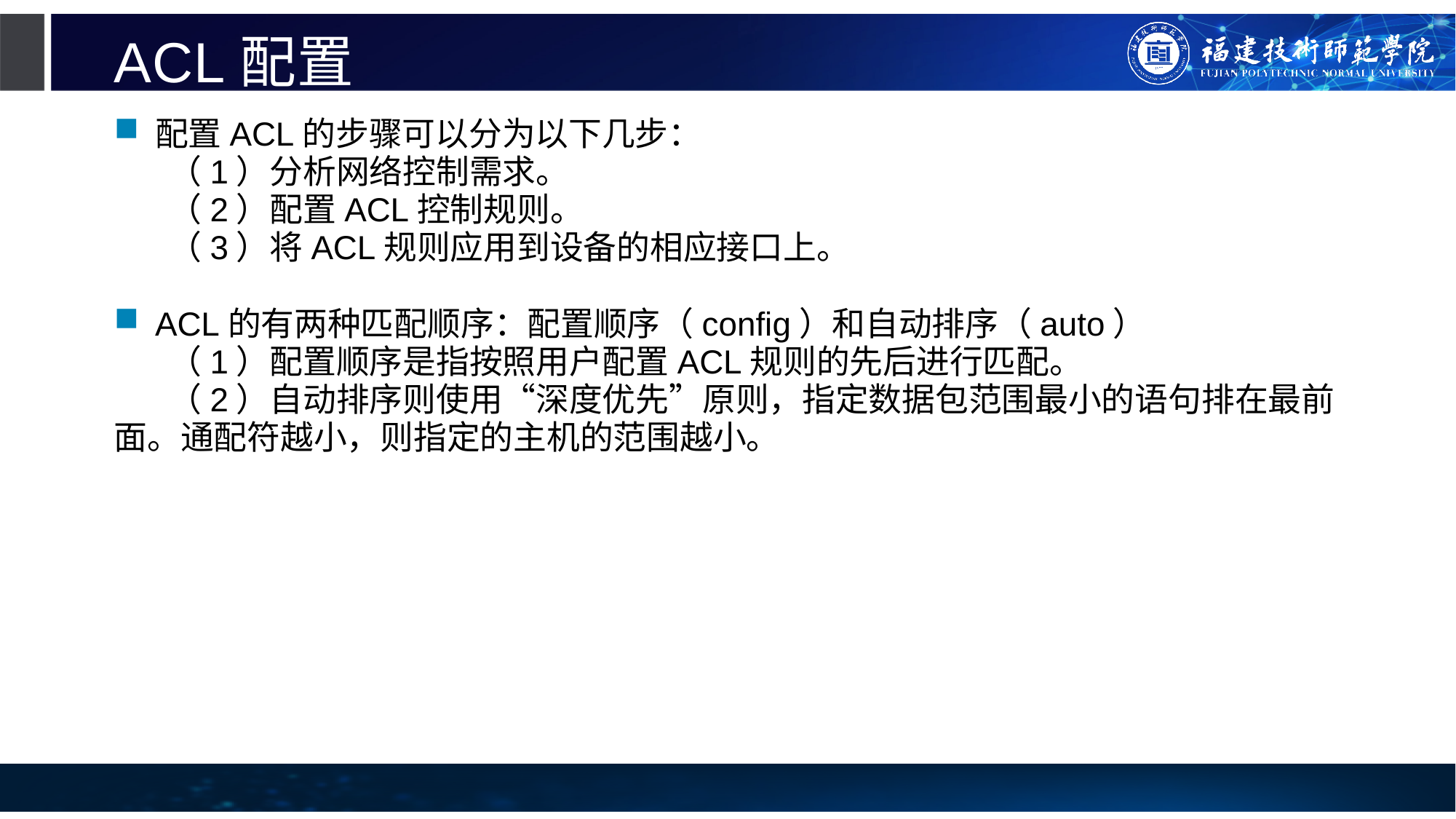

# ACL配置
配置ACL的步骤可以分为以下几步：
（1）分析网络控制需求。
（2）配置ACL控制规则。
（3）将ACL规则应用到设备的相应接口上。

ACL的有两种匹配顺序：配置顺序（config）和自动排序（auto）
（1）配置顺序是指按照用户配置ACL规则的先后进行匹配。
（2）自动排序则使用“深度优先”原则，指定数据包范围最小的语句排在最前面。通配符越小，则指定的主机的范围越小。